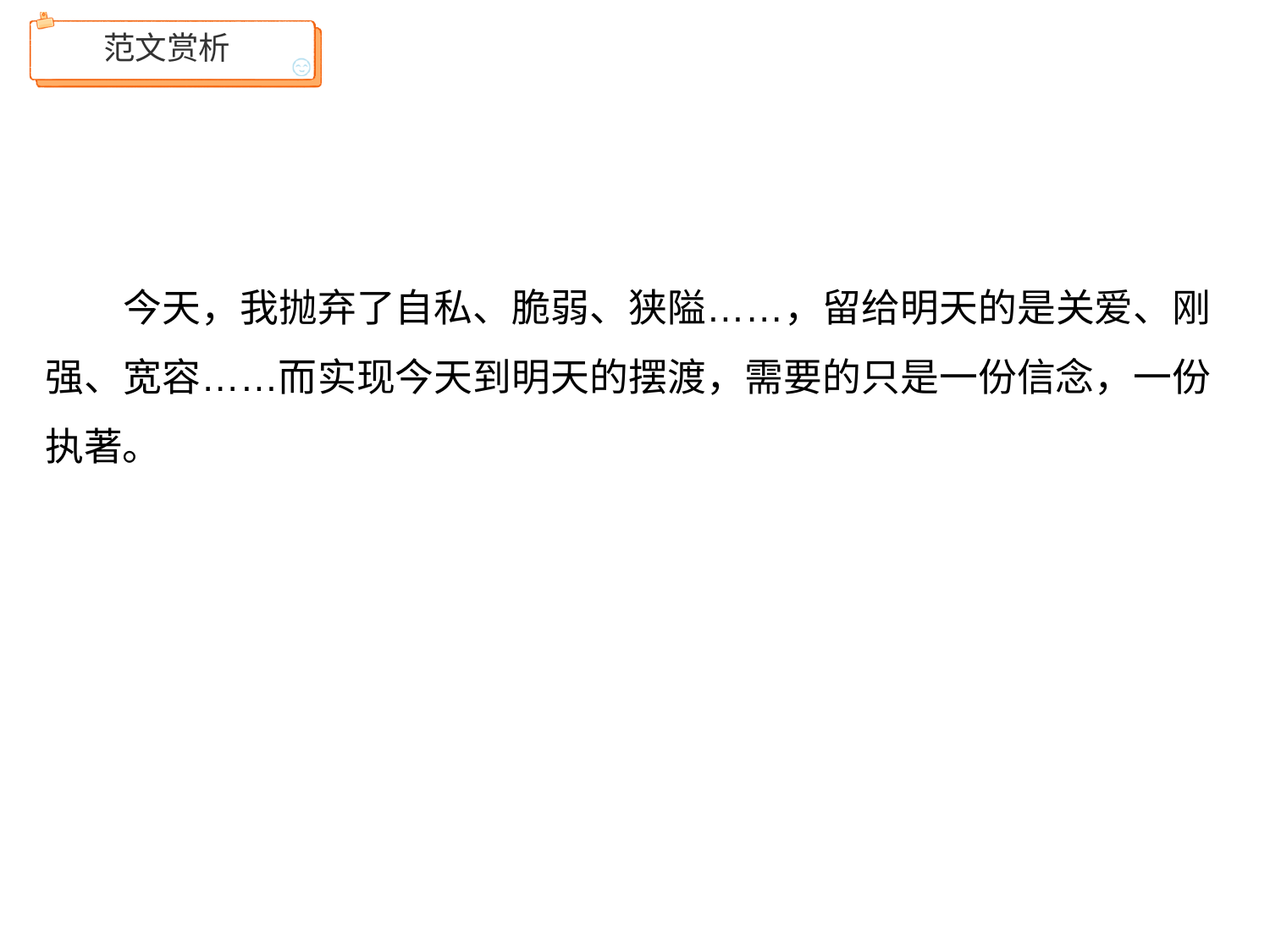

范文赏析
# 今天，我抛弃了自私、脆弱、狭隘……，留给明天的是关爱、刚 强、宽容……而实现今天到明天的摆渡，需要的只是一份信念，一份 执著。